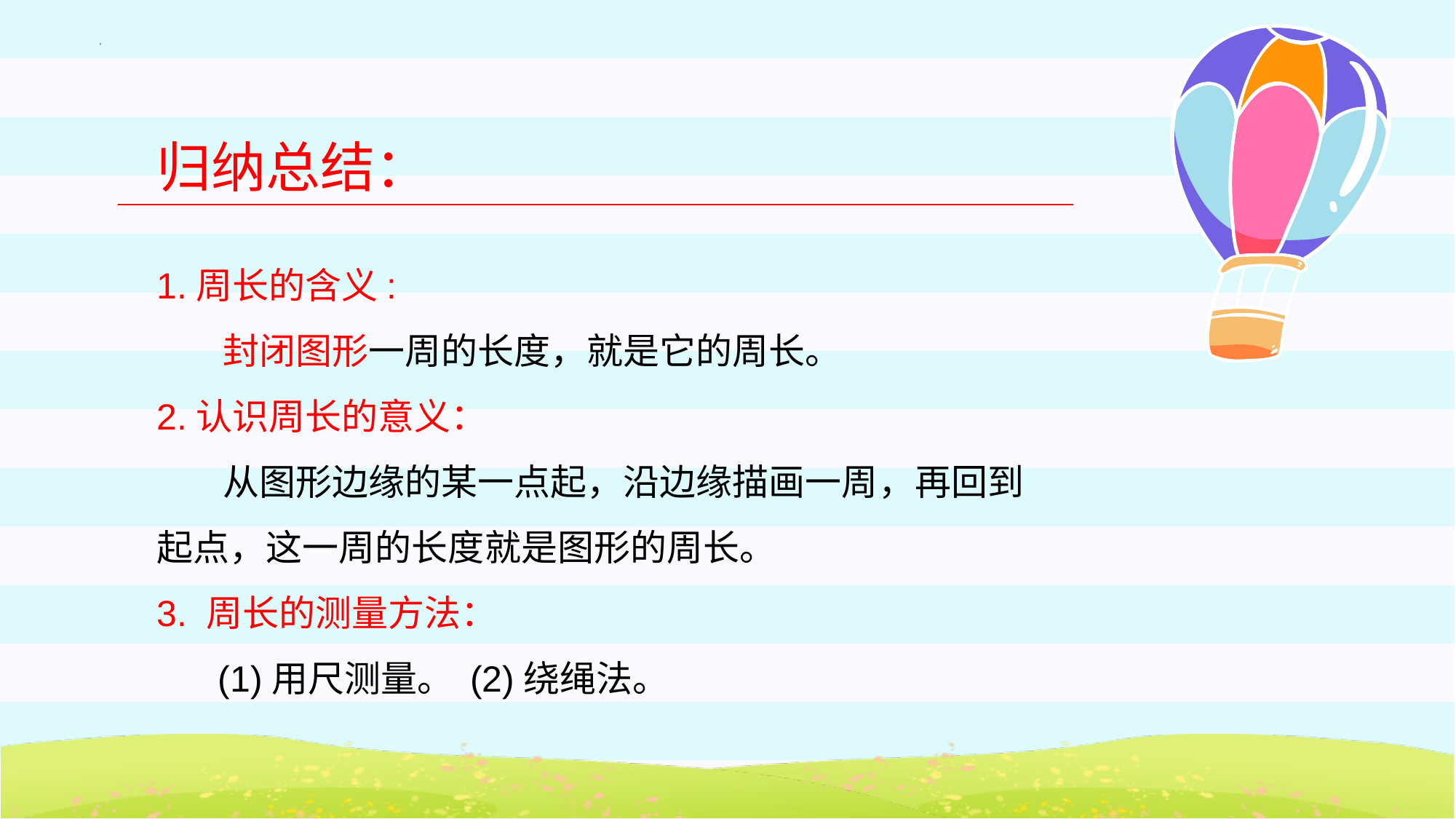

归纳总结：
1.周长的含义:
       封闭图形一周的长度，就是它的周长。
2.认识周长的意义：
       从图形边缘的某一点起，沿边缘描画一周，再回到
起点，这一周的长度就是图形的周长。
3. 周长的测量方法：
      (1)用尺测量。 (2)绕绳法。